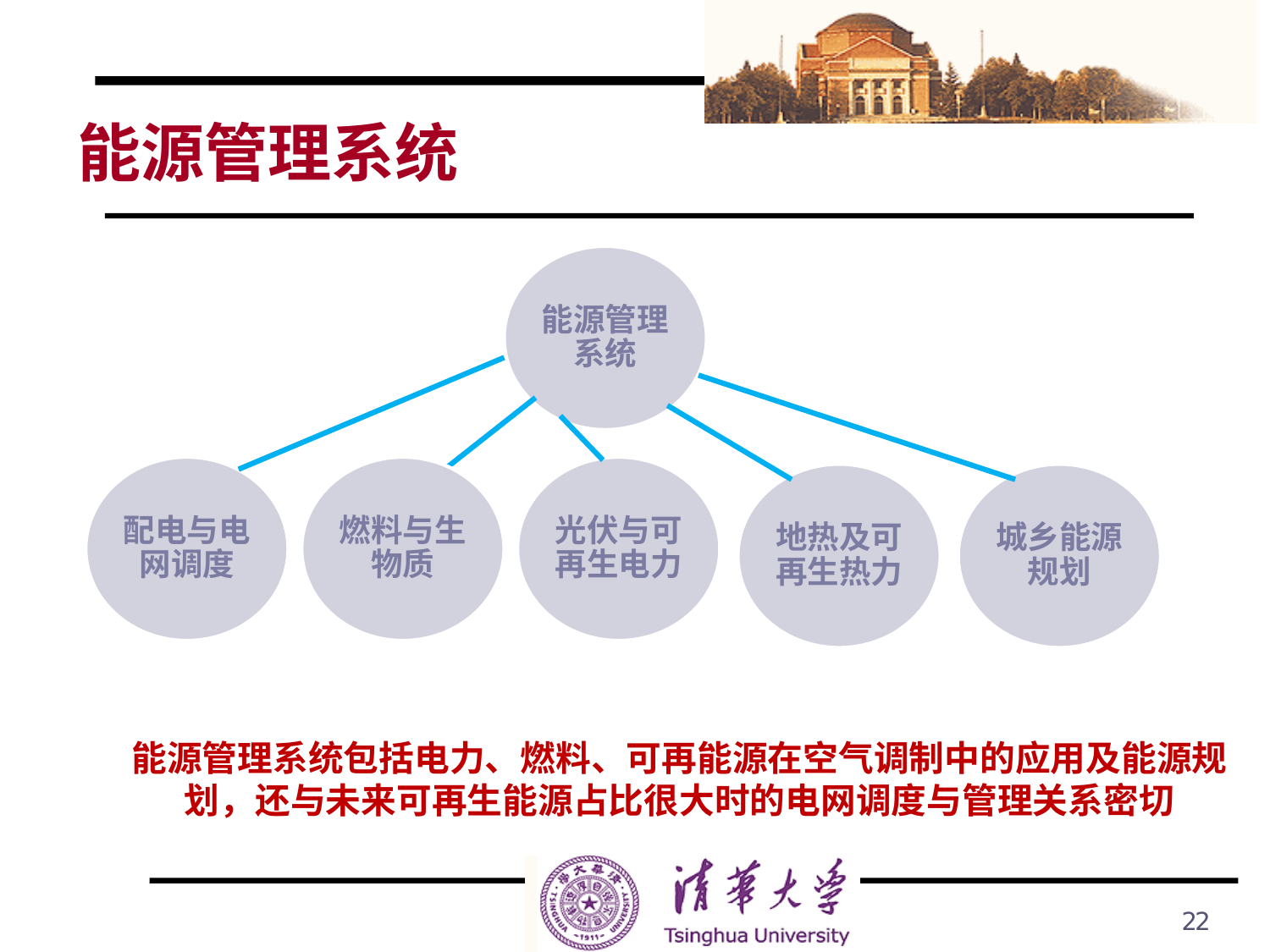

# 能源管理系统
能源管理系统
燃料与生物质
光伏与可再生电力
配电与电网调度
地热及可再生热力
城乡能源规划
能源管理系统包括电力、燃料、可再能源在空气调制中的应用及能源规划，还与未来可再生能源占比很大时的电网调度与管理关系密切